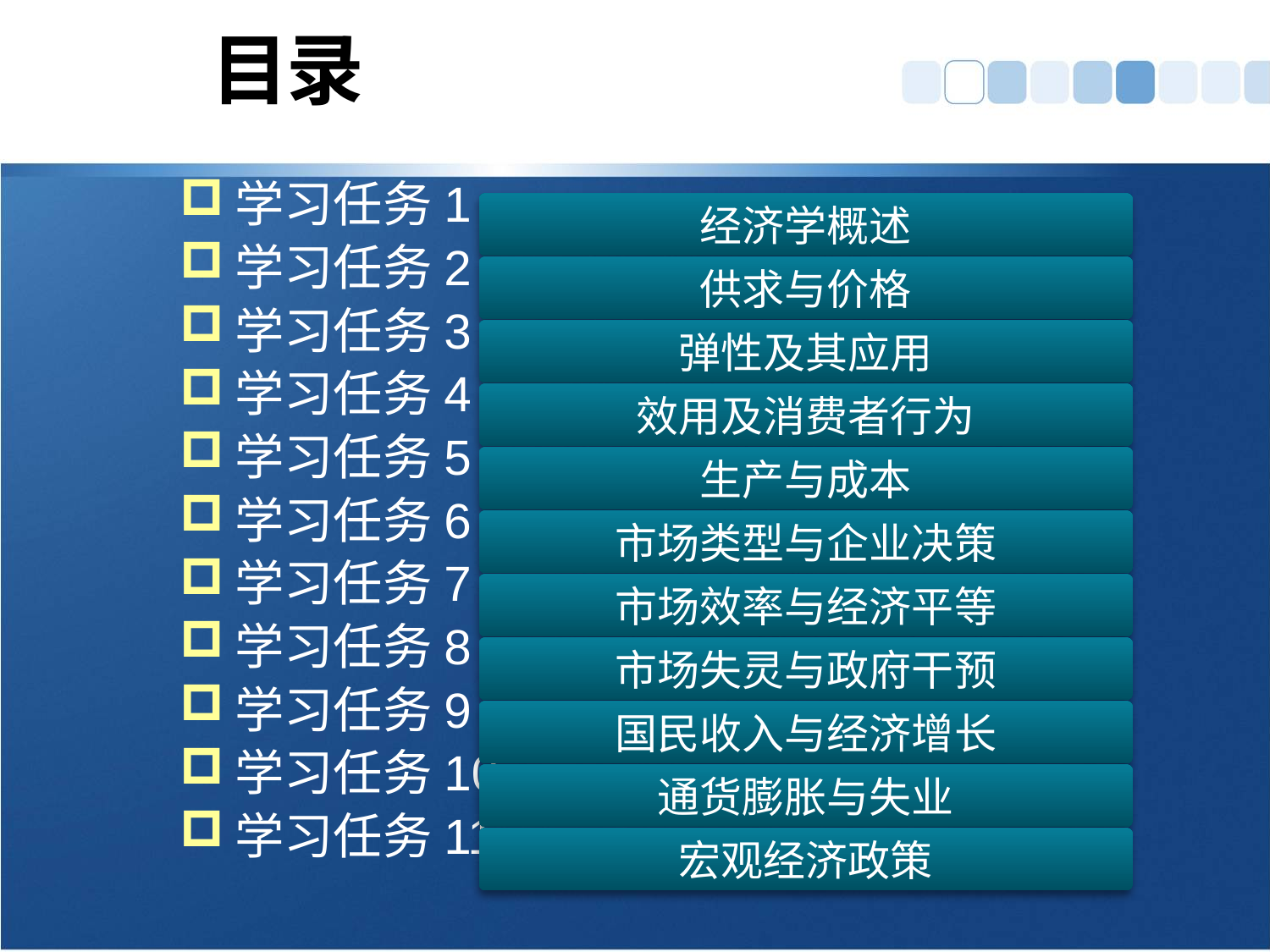

# 目录
学习任务1
学习任务2
学习任务3
学习任务4
学习任务5
学习任务6
学习任务7
学习任务8
学习任务9
学习任务10
学习任务11
经济学概述
供求与价格
弹性及其应用
效用及消费者行为
生产与成本
市场类型与企业决策
市场效率与经济平等
市场失灵与政府干预
国民收入与经济增长
通货膨胀与失业
宏观经济政策